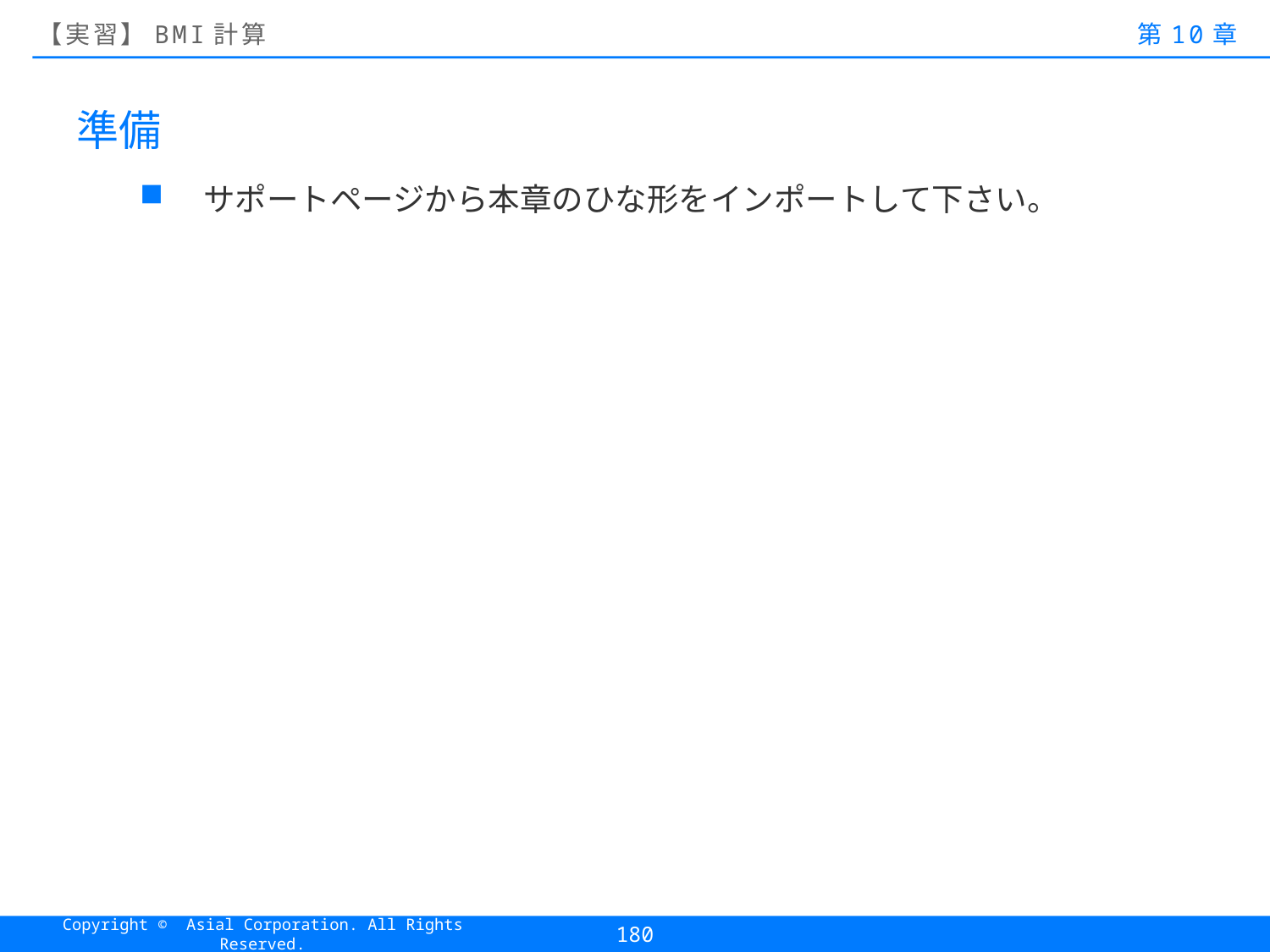

# 【実習】BMI計算
第10章
準備
サポートページから本章のひな形をインポートして下さい。

180